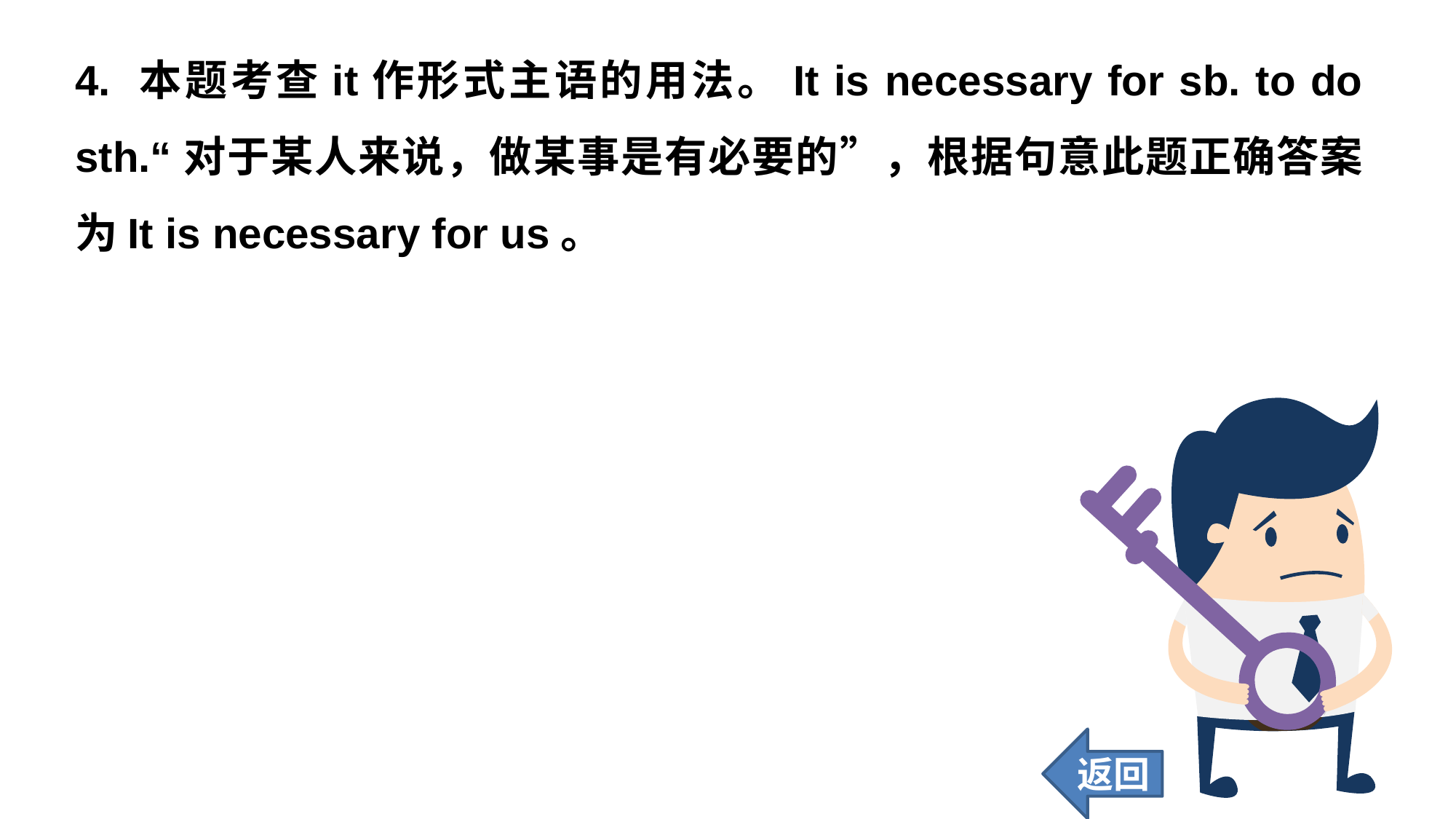

4. 本题考查it作形式主语的用法。It is necessary for sb. to do sth.“对于某人来说，做某事是有必要的”，根据句意此题正确答案为It is necessary for us。

返回
57